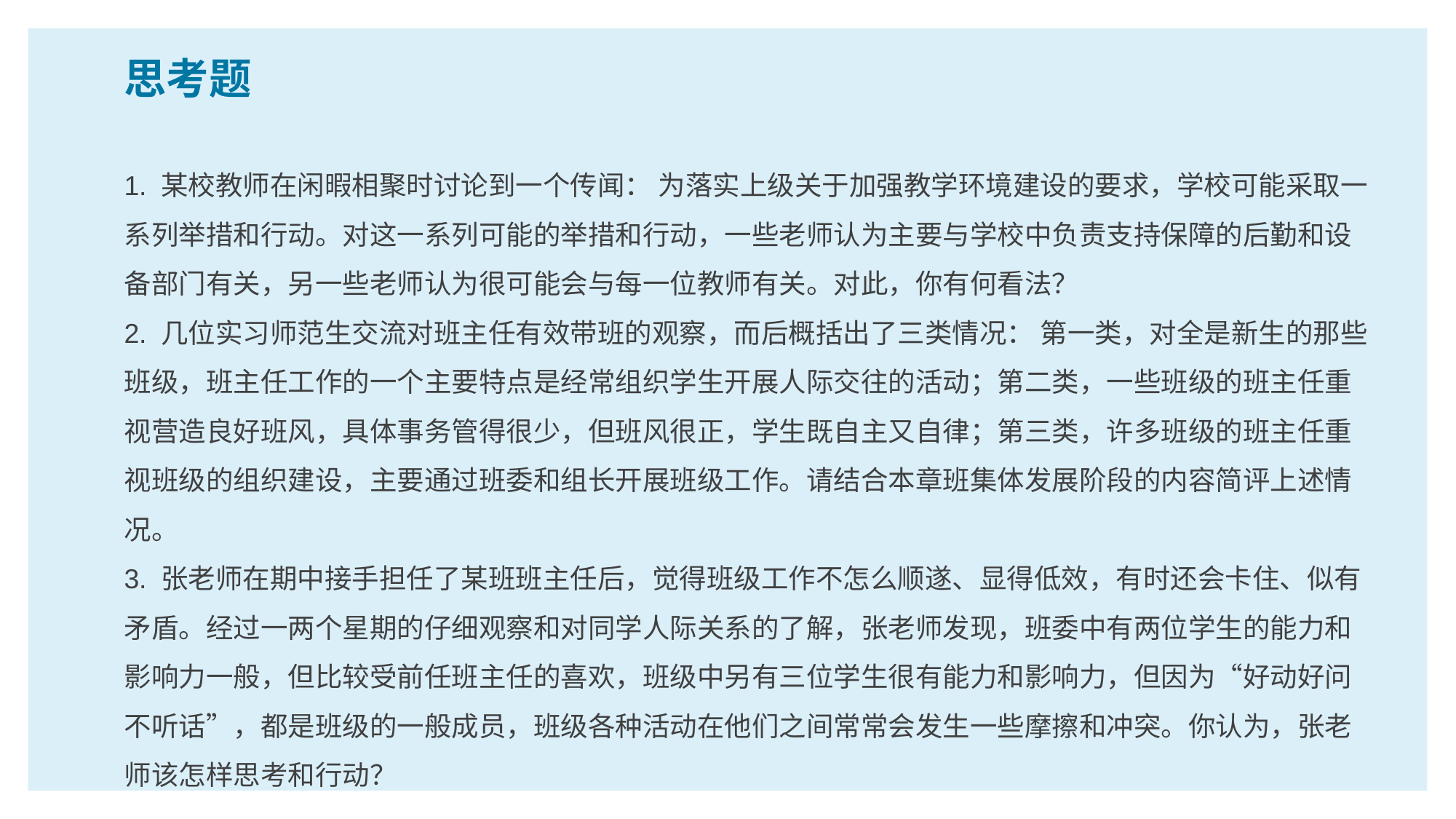

思考题

1. 某校教师在闲暇相聚时讨论到一个传闻： 为落实上级关于加强教学环境建设的要求，学校可能采取一系列举措和行动。对这一系列可能的举措和行动，一些老师认为主要与学校中负责支持保障的后勤和设备部门有关，另一些老师认为很可能会与每一位教师有关。对此，你有何看法？
2. 几位实习师范生交流对班主任有效带班的观察，而后概括出了三类情况： 第一类，对全是新生的那些班级，班主任工作的一个主要特点是经常组织学生开展人际交往的活动；第二类，一些班级的班主任重视营造良好班风，具体事务管得很少，但班风很正，学生既自主又自律；第三类，许多班级的班主任重视班级的组织建设，主要通过班委和组长开展班级工作。请结合本章班集体发展阶段的内容简评上述情况。
3. 张老师在期中接手担任了某班班主任后，觉得班级工作不怎么顺遂、显得低效，有时还会卡住、似有矛盾。经过一两个星期的仔细观察和对同学人际关系的了解，张老师发现，班委中有两位学生的能力和影响力一般，但比较受前任班主任的喜欢，班级中另有三位学生很有能力和影响力，但因为“好动好问不听话”，都是班级的一般成员，班级各种活动在他们之间常常会发生一些摩擦和冲突。你认为，张老师该怎样思考和行动？